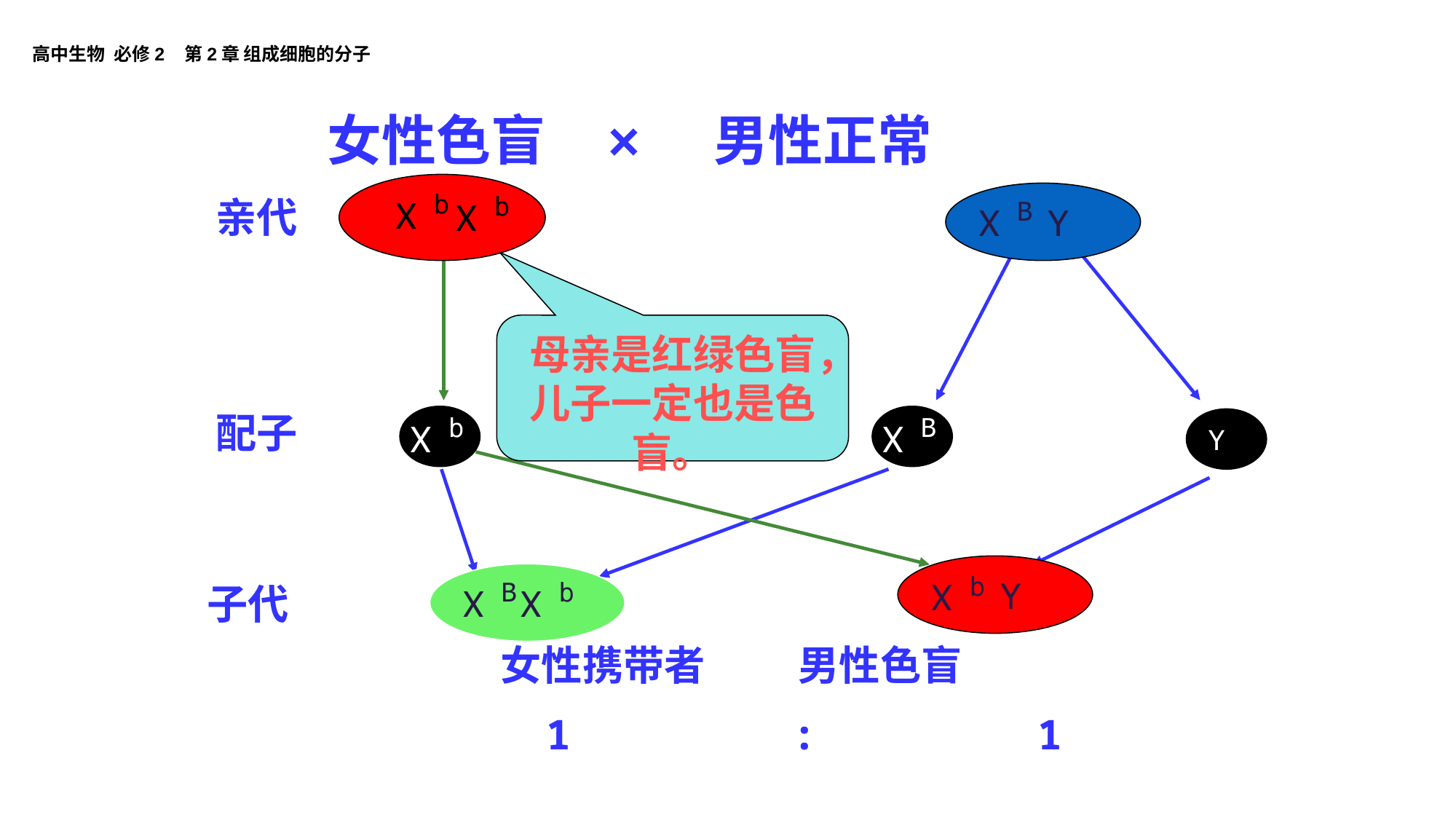

女性色盲    ×    男性正常

b
X
b
X

B
X
Y
亲代

母亲是红绿色盲，儿子一定也是色盲。
配子

B
X

b
X

Y

b
X
Y

B
X
b
X
子代
女性携带者          男性色盲
    1         :         1